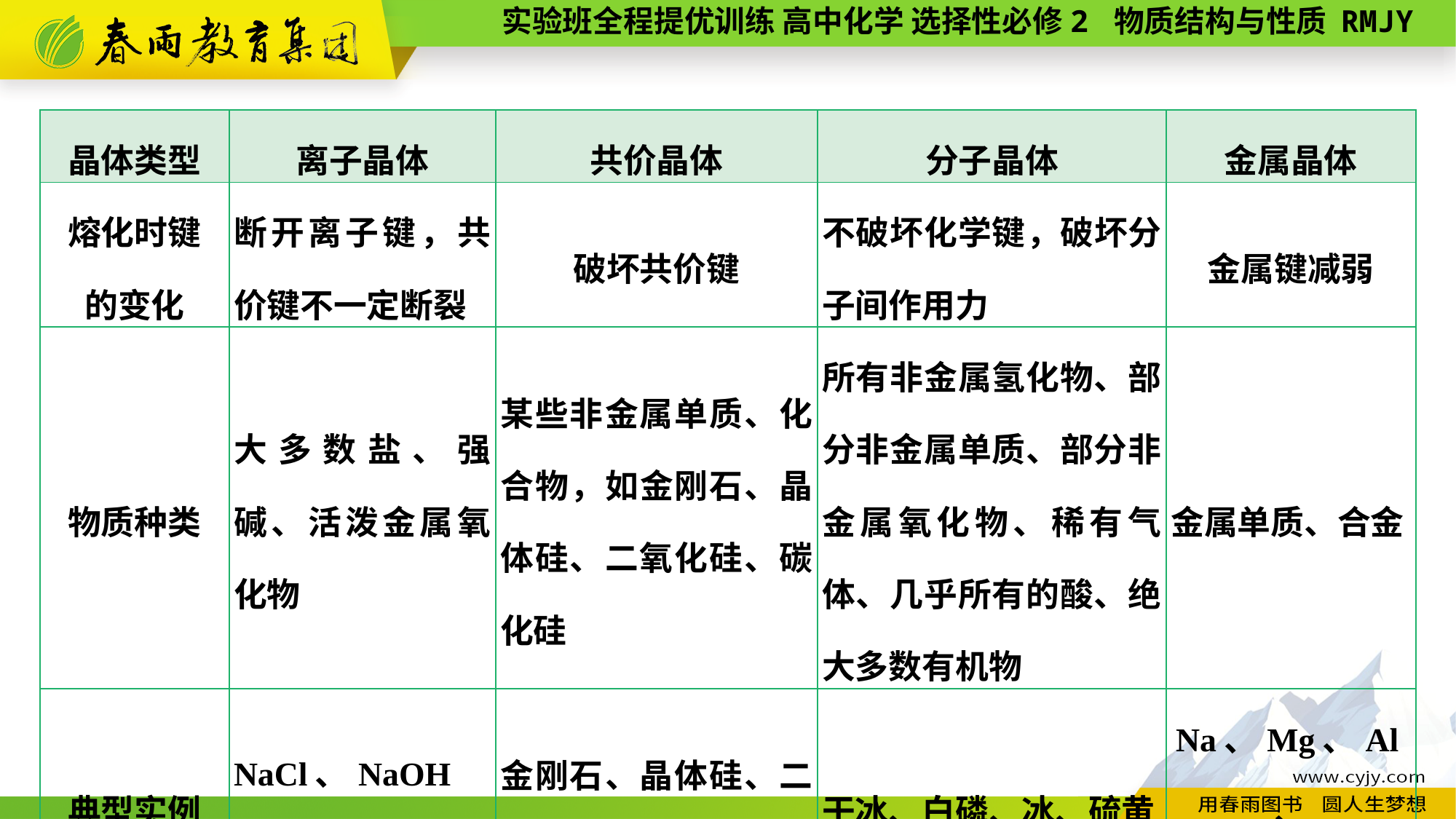

| 晶体类型 | 离子晶体 | 共价晶体 | 分子晶体 | 金属晶体 |
| --- | --- | --- | --- | --- |
| 熔化时键 的变化 | 断开离子键，共价键不一定断裂 | 破坏共价键 | 不破坏化学键，破坏分子间作用力 | 金属键减弱 |
| 物质种类 | 大多数盐、强碱、活泼金属氧化物 | 某些非金属单质、化合物，如金刚石、晶体硅、二氧化硅、碳化硅 | 所有非金属氢化物、部分非金属单质、部分非金属氧化物、稀有气体、几乎所有的酸、绝大多数有机物 | 金属单质、合金 |
| 典型实例 | NaCl、NaOH Na2O、CaCO3 | 金刚石、晶体硅、二氧化硅、碳化硅 | 干冰、白磷、冰、硫黄 | Na、Mg、Al、 Fe、Cu、Zn |